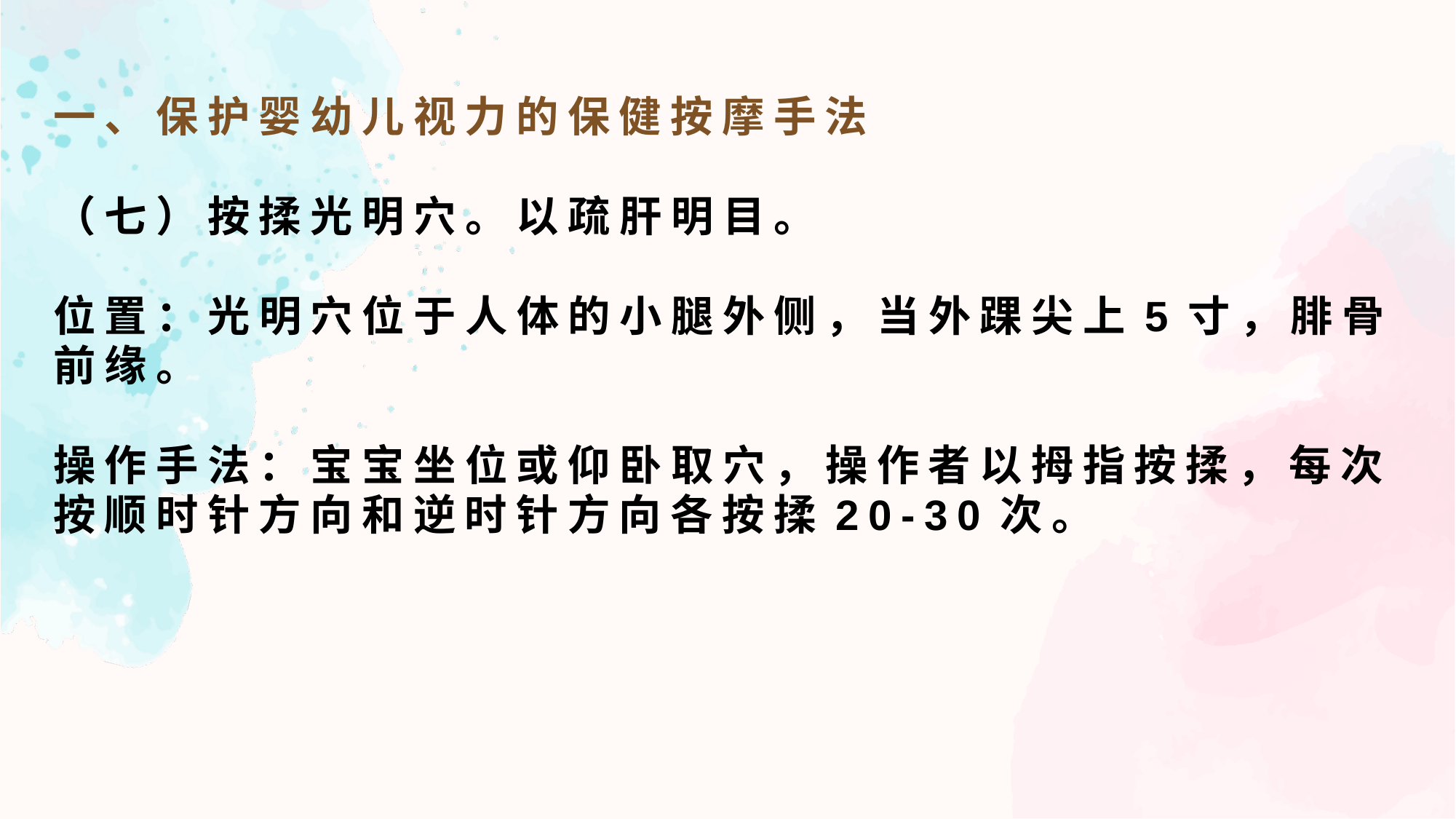

一、保护婴幼儿视力的保健按摩手法

（七）按揉光明穴。以疏肝明目。

位置：光明穴位于人体的小腿外侧，当外踝尖上5寸，腓骨前缘。

操作手法：宝宝坐位或仰卧取穴，操作者以拇指按揉，每次按顺时针方向和逆时针方向各按揉20-30次。